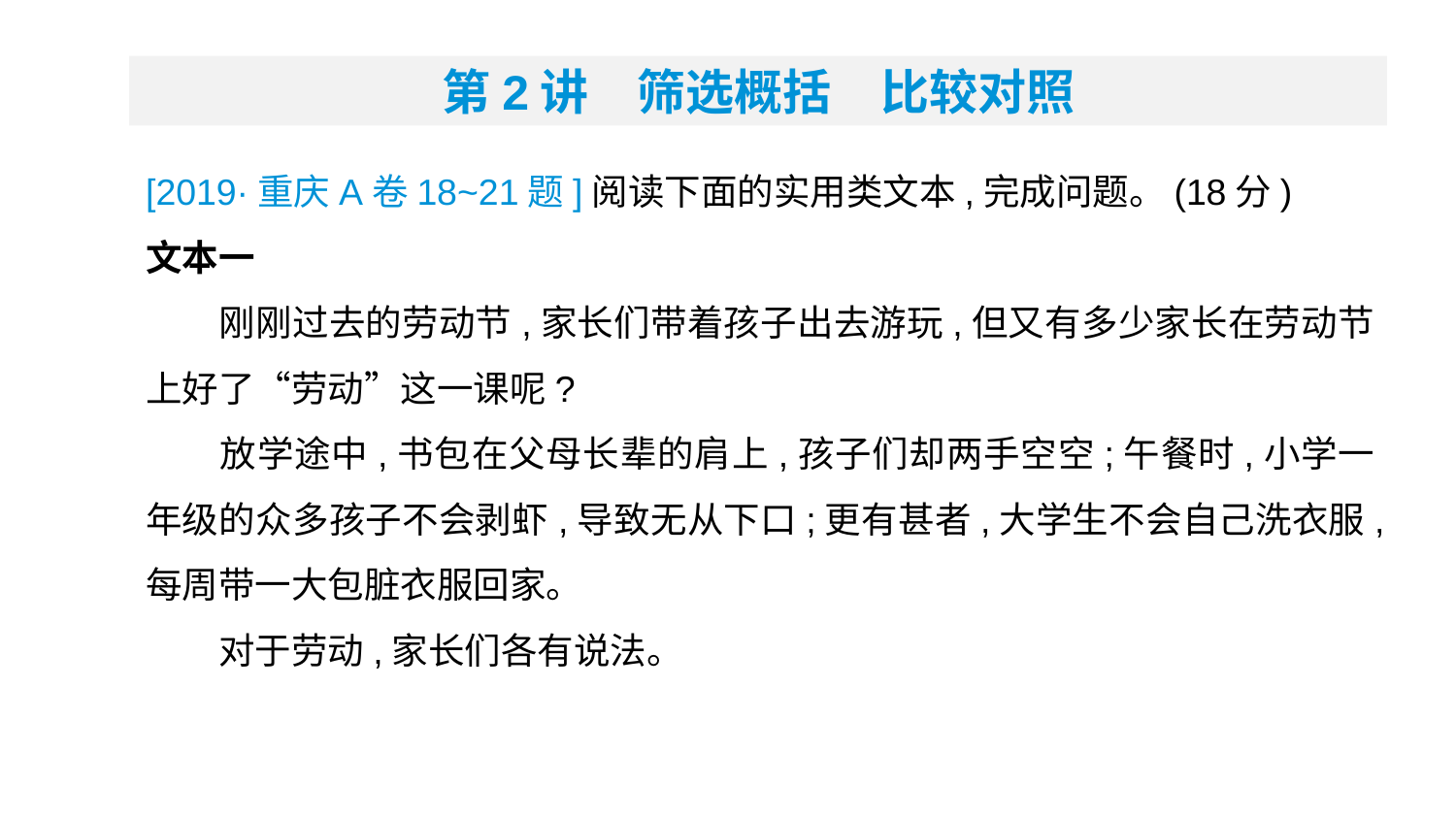

第2讲　筛选概括　比较对照
[2019·重庆A卷18~21题]阅读下面的实用类文本,完成问题。(18分)
文本一
　　刚刚过去的劳动节,家长们带着孩子出去游玩,但又有多少家长在劳动节上好了“劳动”这一课呢?
　　放学途中,书包在父母长辈的肩上,孩子们却两手空空;午餐时,小学一年级的众多孩子不会剥虾,导致无从下口;更有甚者,大学生不会自己洗衣服,每周带一大包脏衣服回家。
　　对于劳动,家长们各有说法。